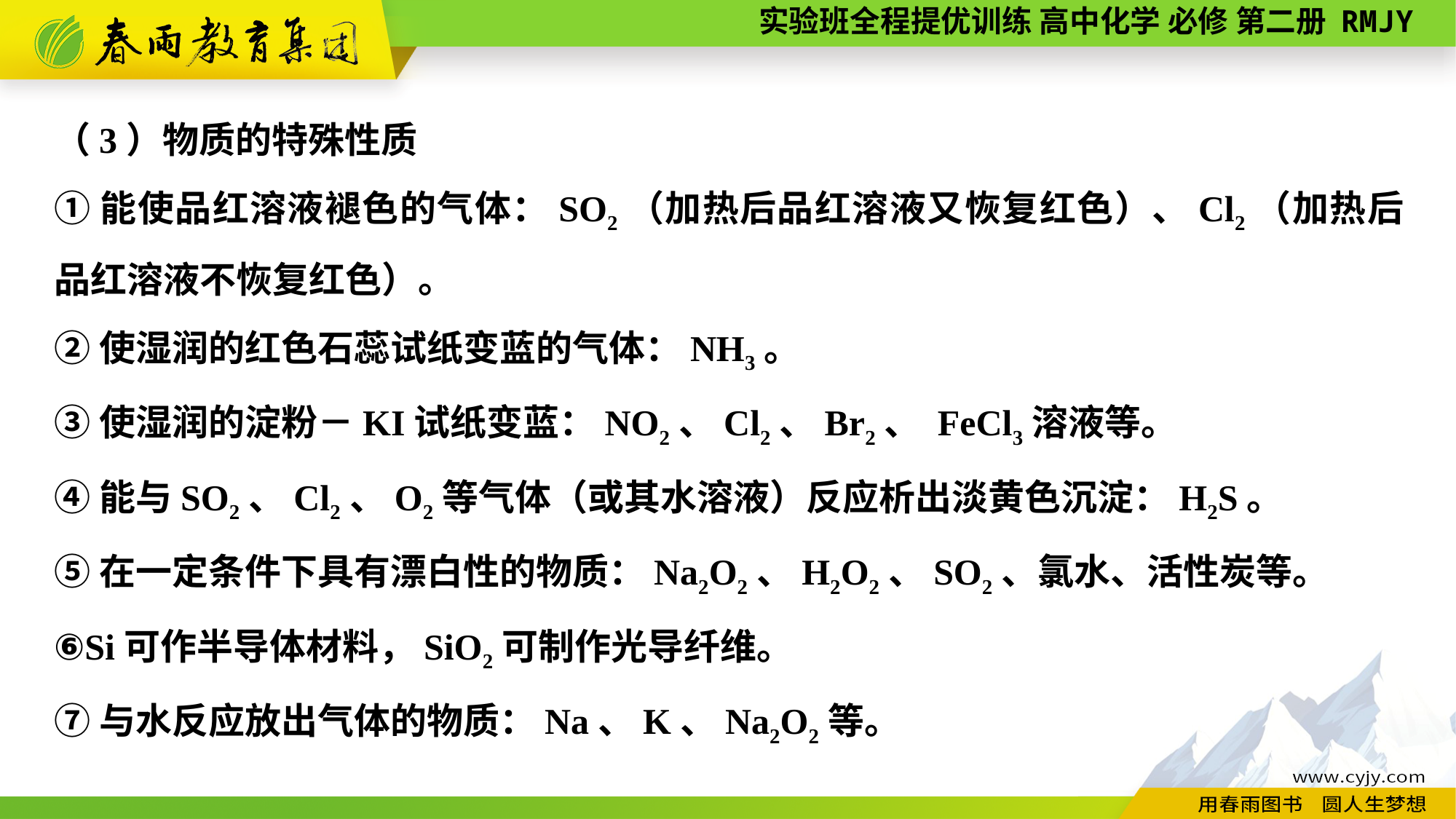

（3）物质的特殊性质
①能使品红溶液褪色的气体：SO2（加热后品红溶液又恢复红色）、Cl2（加热后品红溶液不恢复红色）。
②使湿润的红色石蕊试纸变蓝的气体：NH3。
③使湿润的淀粉－KI试纸变蓝：NO2、Cl2、Br2、 FeCl3溶液等。
④能与SO2、Cl2、O2等气体（或其水溶液）反应析出淡黄色沉淀：H2S。
⑤在一定条件下具有漂白性的物质：Na2O2、H2O2、SO2、氯水、活性炭等。
⑥Si可作半导体材料，SiO2可制作光导纤维。
⑦与水反应放出气体的物质：Na、K、Na2O2等。